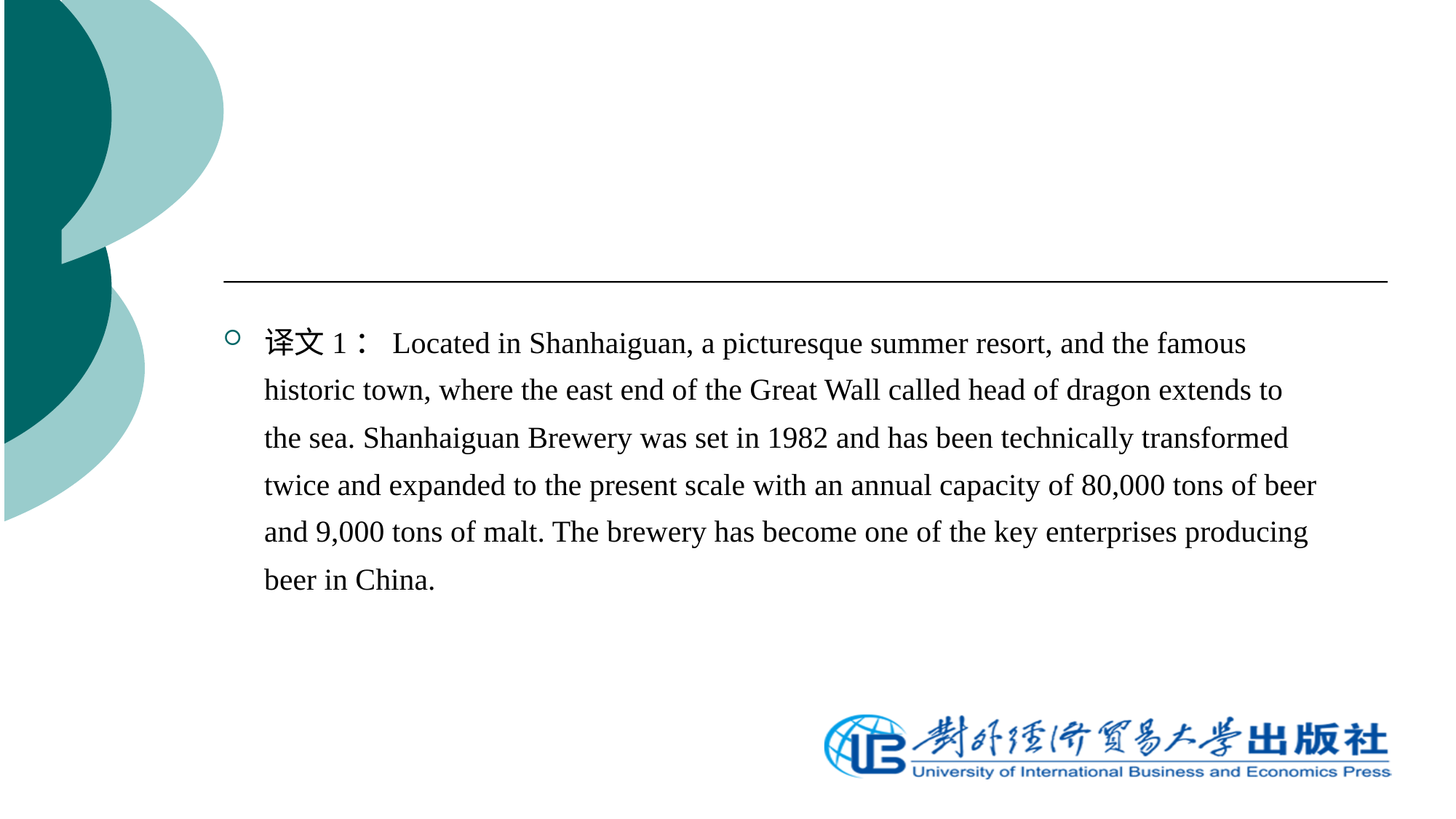

译文1：Located in Shanhaiguan, a picturesque summer resort, and the famous historic town, where the east end of the Great Wall called head of dragon extends to the sea. Shanhaiguan Brewery was set in 1982 and has been technically transformed twice and expanded to the present scale with an annual capacity of 80,000 tons of beer and 9,000 tons of malt. The brewery has become one of the key enterprises producing beer in China.